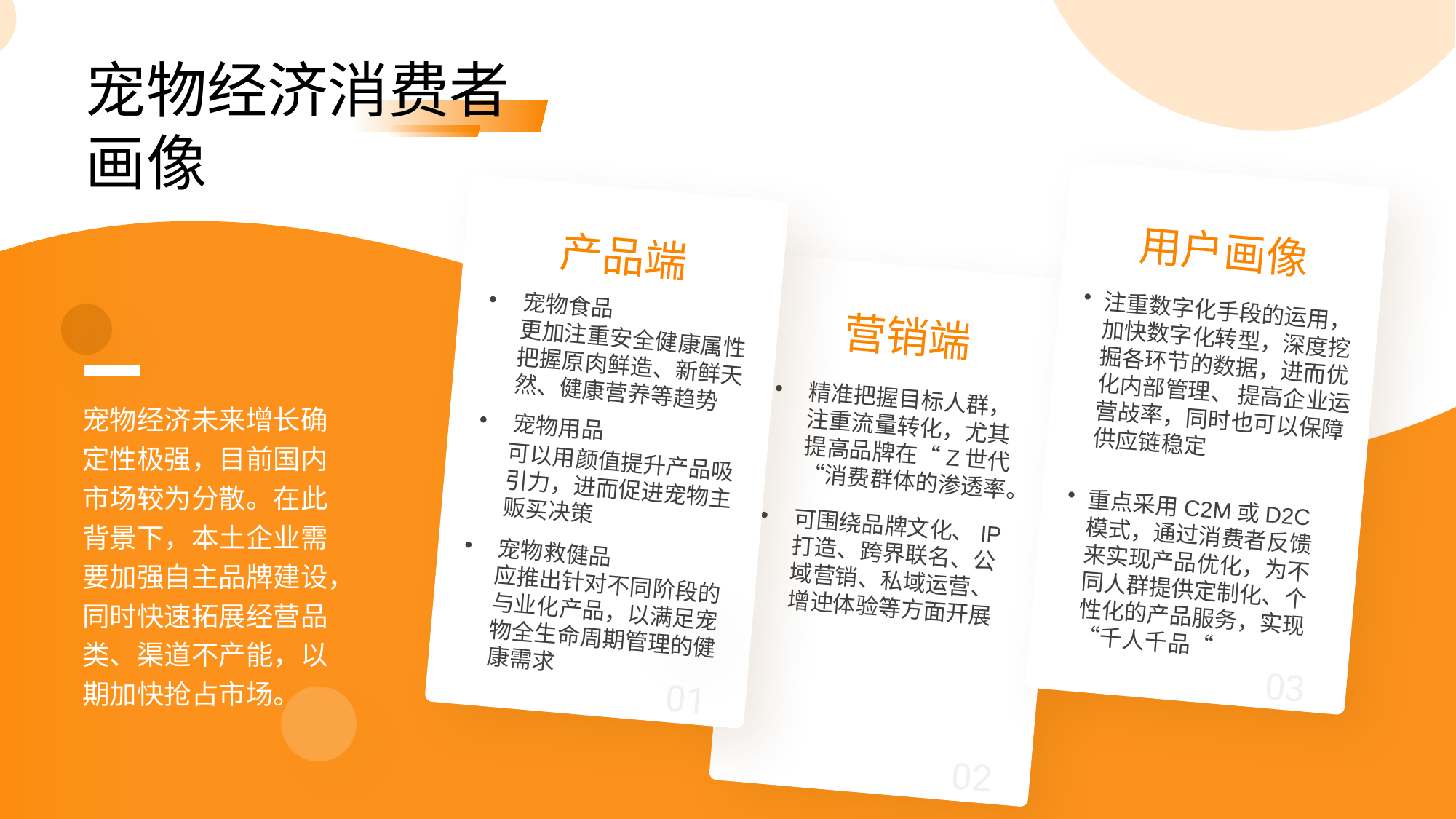

宠物经济消费者画像

用户画像
03
注重数字化手段的运用，加快数字化转型，深度挖掘各环节的数据，进而优化内部管理、 提高企业运营敁率，同时也可以保障供应链稳定

重点采用C2M或D2C模式，通过消费者反馈来实现产品优化，为不同人群提供定制化、个性化的产品服务，实现“千人千品“

产品端
01

营销端
02
精准把握目标人群，注重流量转化，尤其提高品牌在“Z世代“消费群体的渗透率。
可围绕品牌文化、IP打造、跨界联名、公域营销、私域运营、增迚体验等方面开展
宠物食品
更加注重安全健康属性把握原肉鲜造、新鲜天然、健康营养等趋势
宠物用品
可以用颜值提升产品吸引力，进而促进宠物主贩买决策
宠物救健品
应推出针对不同阶段的与业化产品，以满足宠物全生命周期管理的健康需求

宠物经济未来增长确定性极强，目前国内市场较为分散。在此背景下，本土企业需要加强自主品牌建设，同时快速拓展经营品类、渠道不产能，以期加快抢占市场。